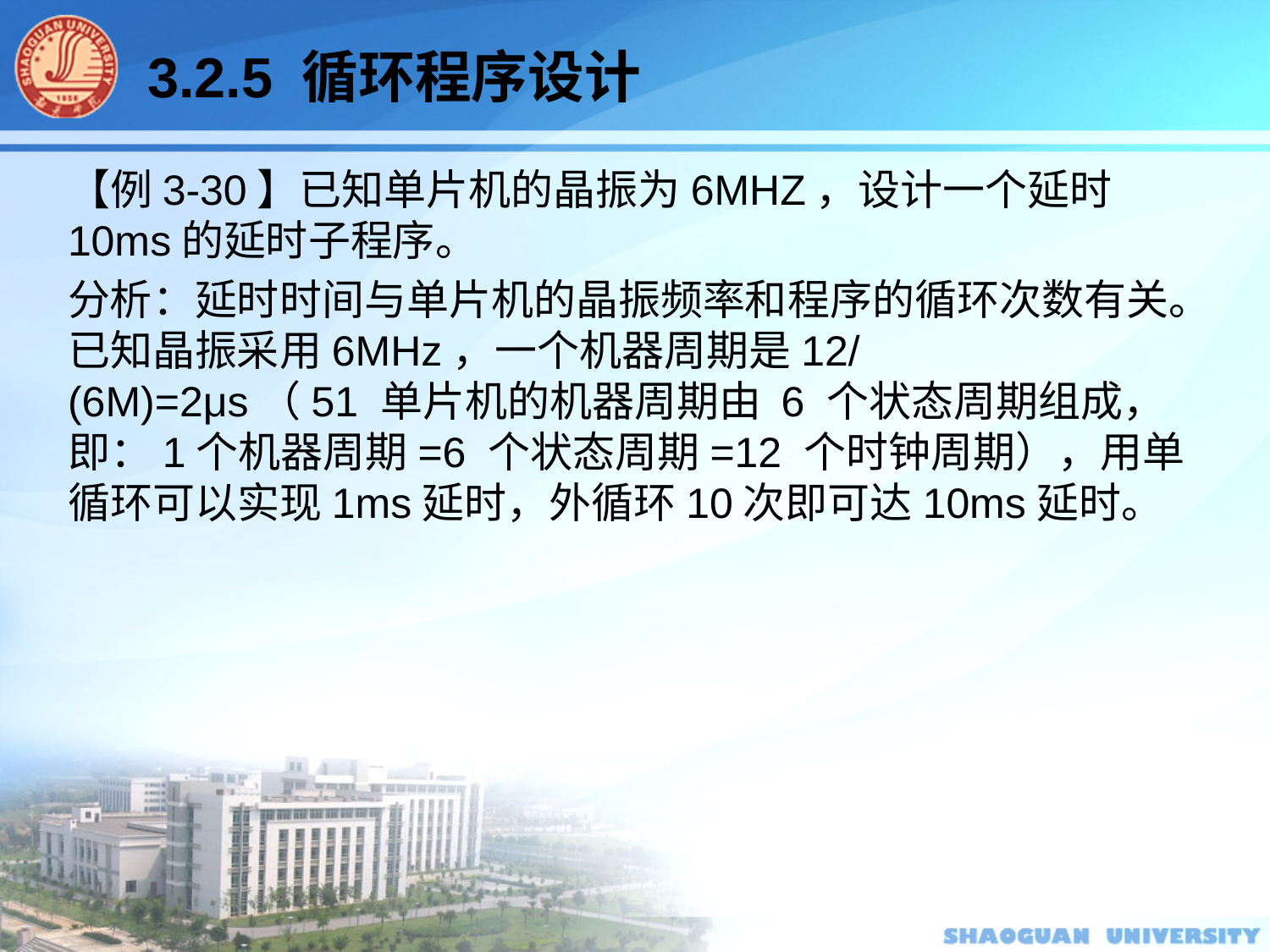

3.2.5 循环程序设计
【例3-30】已知单片机的晶振为6MHZ，设计一个延时10ms的延时子程序。
分析：延时时间与单片机的晶振频率和程序的循环次数有关。已知晶振采用6MHz，一个机器周期是12/(6M)=2μs（51 单片机的机器周期由 6 个状态周期组成，即：1个机器周期=6 个状态周期=12 个时钟周期），用单循环可以实现1ms延时，外循环10次即可达10ms延时。